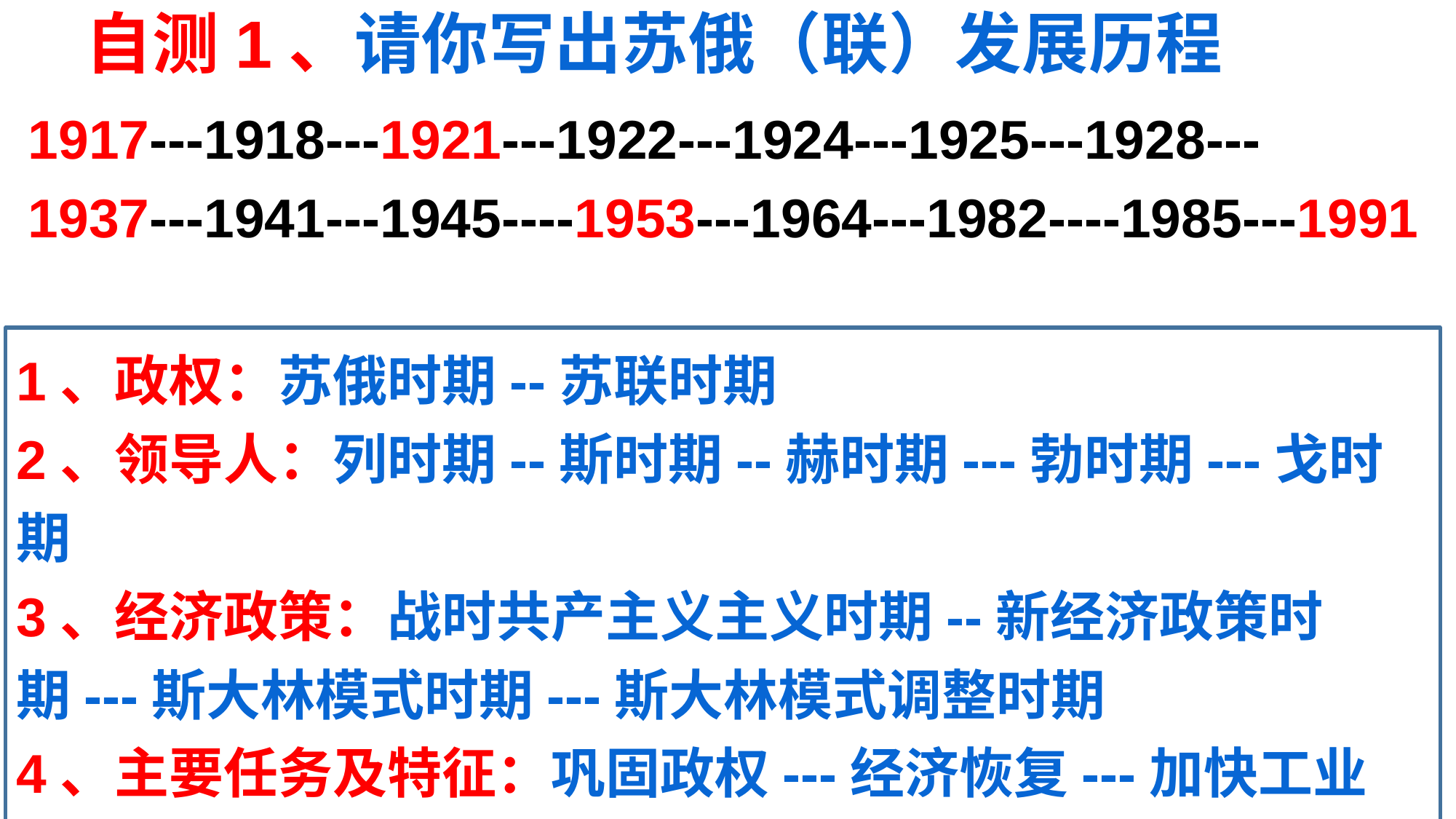

自测1、请你写出苏俄（联）发展历程
1917---1918---1921---1922---1924---1925---1928---1937---1941---1945----1953---1964---1982----1985---1991
1、政权：苏俄时期--苏联时期
2、领导人：列时期--斯时期--赫时期---勃时期---戈时期
3、经济政策：战时共产主义主义时期--新经济政策时期---斯大林模式时期---斯大林模式调整时期
4、主要任务及特征：巩固政权---经济恢复---加快工业化---保家卫国---经济改革